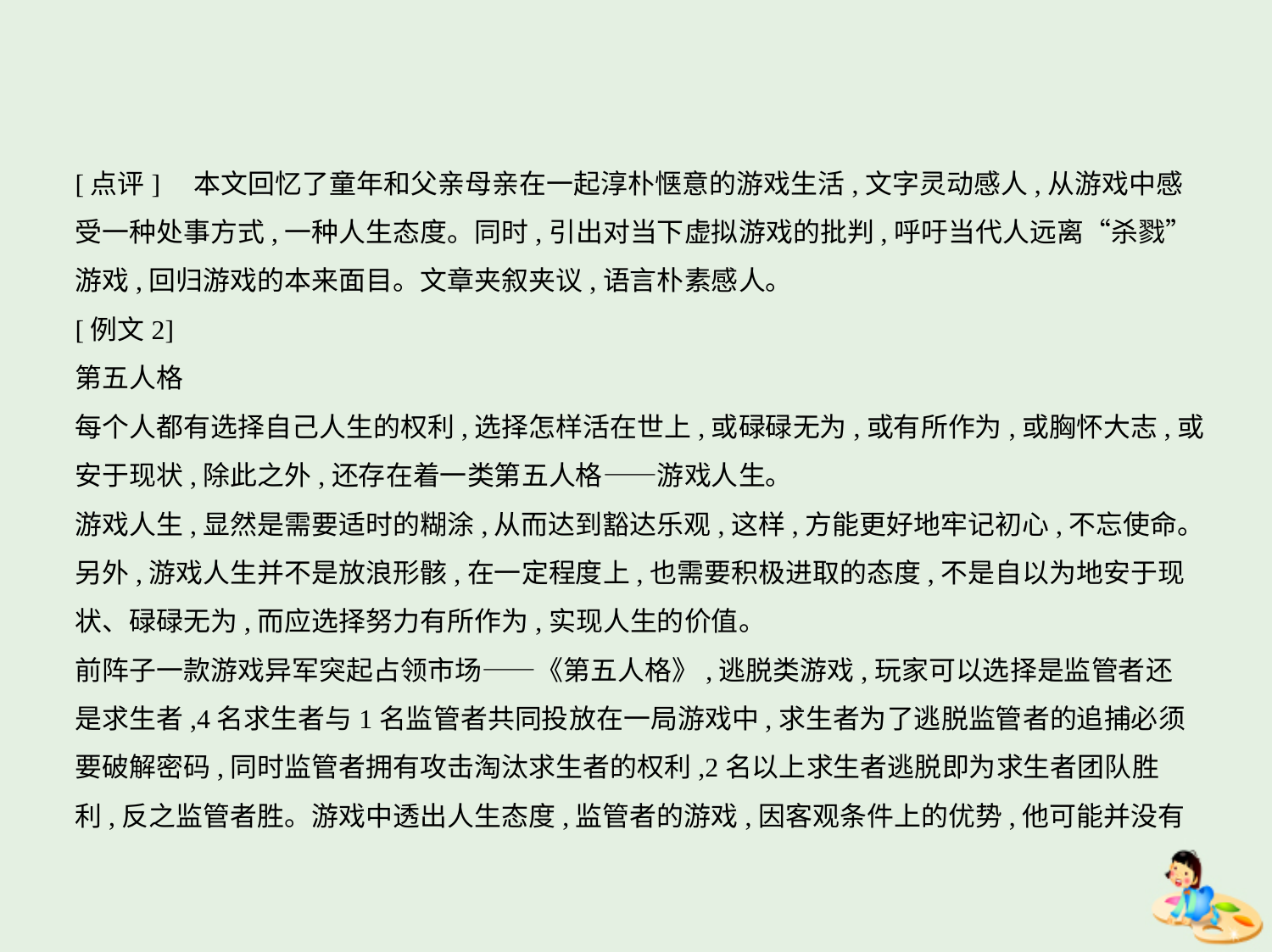

[点评]　本文回忆了童年和父亲母亲在一起淳朴惬意的游戏生活,文字灵动感人,从游戏中感
受一种处事方式,一种人生态度。同时,引出对当下虚拟游戏的批判,呼吁当代人远离“杀戮”
游戏,回归游戏的本来面目。文章夹叙夹议,语言朴素感人。
[例文2]
第五人格
每个人都有选择自己人生的权利,选择怎样活在世上,或碌碌无为,或有所作为,或胸怀大志,或
安于现状,除此之外,还存在着一类第五人格——游戏人生。
游戏人生,显然是需要适时的糊涂,从而达到豁达乐观,这样,方能更好地牢记初心,不忘使命。
另外,游戏人生并不是放浪形骸,在一定程度上,也需要积极进取的态度,不是自以为地安于现
状、碌碌无为,而应选择努力有所作为,实现人生的价值。
前阵子一款游戏异军突起占领市场——《第五人格》,逃脱类游戏,玩家可以选择是监管者还
是求生者,4名求生者与1名监管者共同投放在一局游戏中,求生者为了逃脱监管者的追捕必须
要破解密码,同时监管者拥有攻击淘汰求生者的权利,2名以上求生者逃脱即为求生者团队胜
利,反之监管者胜。游戏中透出人生态度,监管者的游戏,因客观条件上的优势,他可能并没有